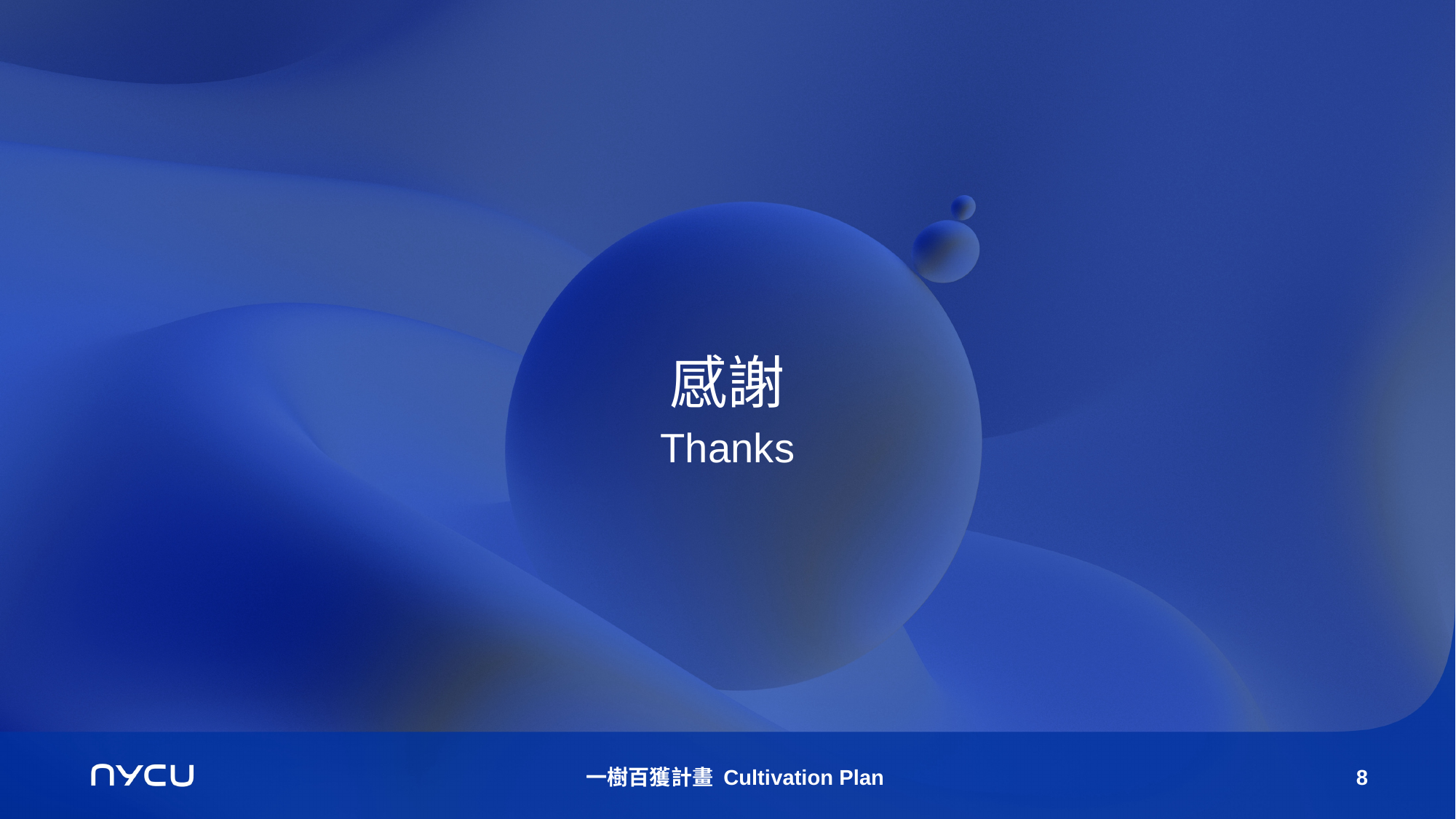

感謝
Thanks
  一樹百獲計畫 Cultivation Plan
8